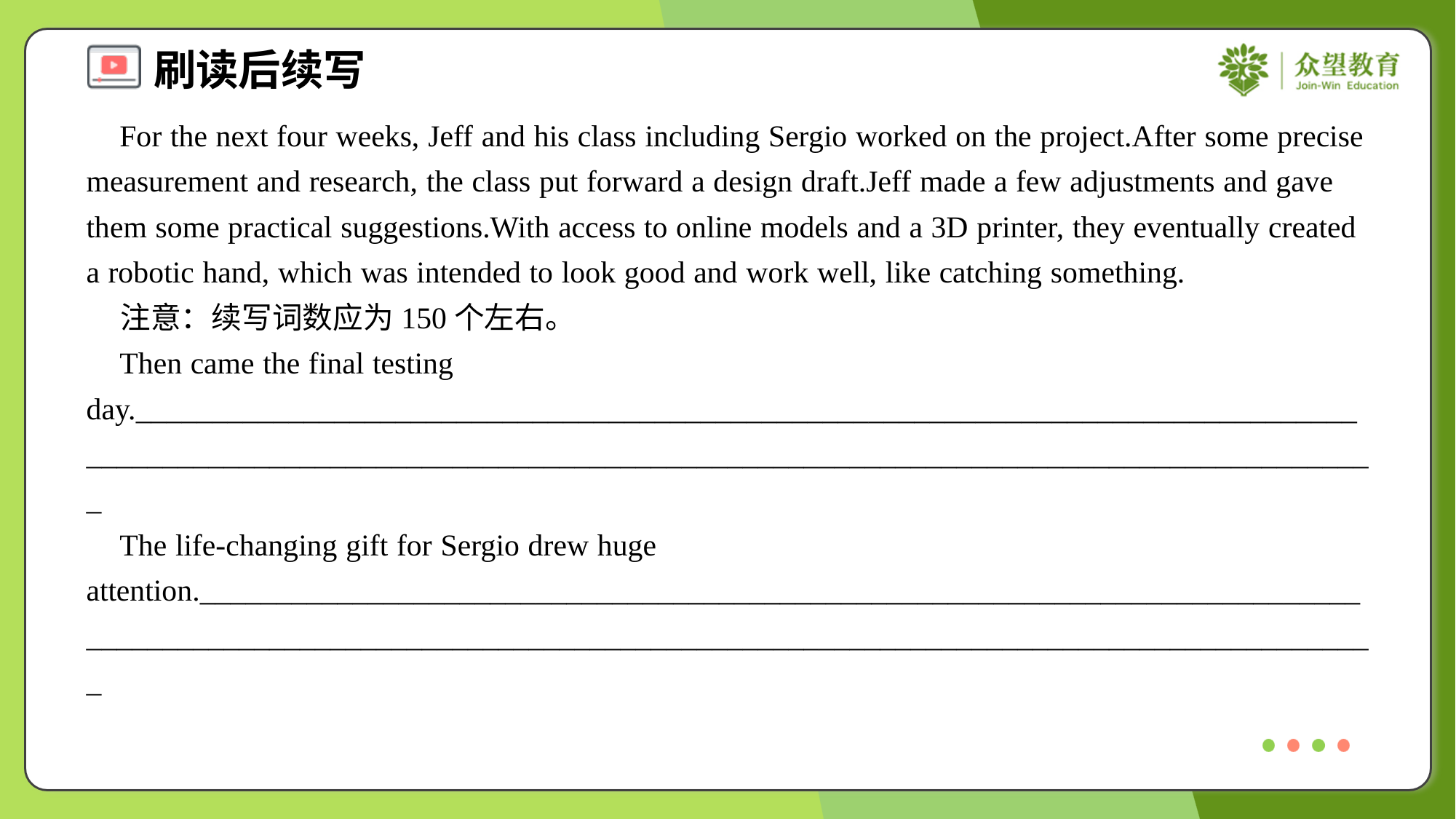

For the next four weeks, Jeff and his class including Sergio worked on the project.After some precise measurement and research, the class put forward a design draft.Jeff made a few adjustments and gave them some practical suggestions.With access to online models and a 3D printer, they eventually created a robotic hand, which was intended to look good and work well, like catching something.
    注意：续写词数应为150个左右。
    Then came the final testing day._____________________________________________________________________________________________________________________________________________________________________
    The life-changing gift for Sergio drew huge attention._________________________________________________________________________________________________________________________________________________________________#1.8